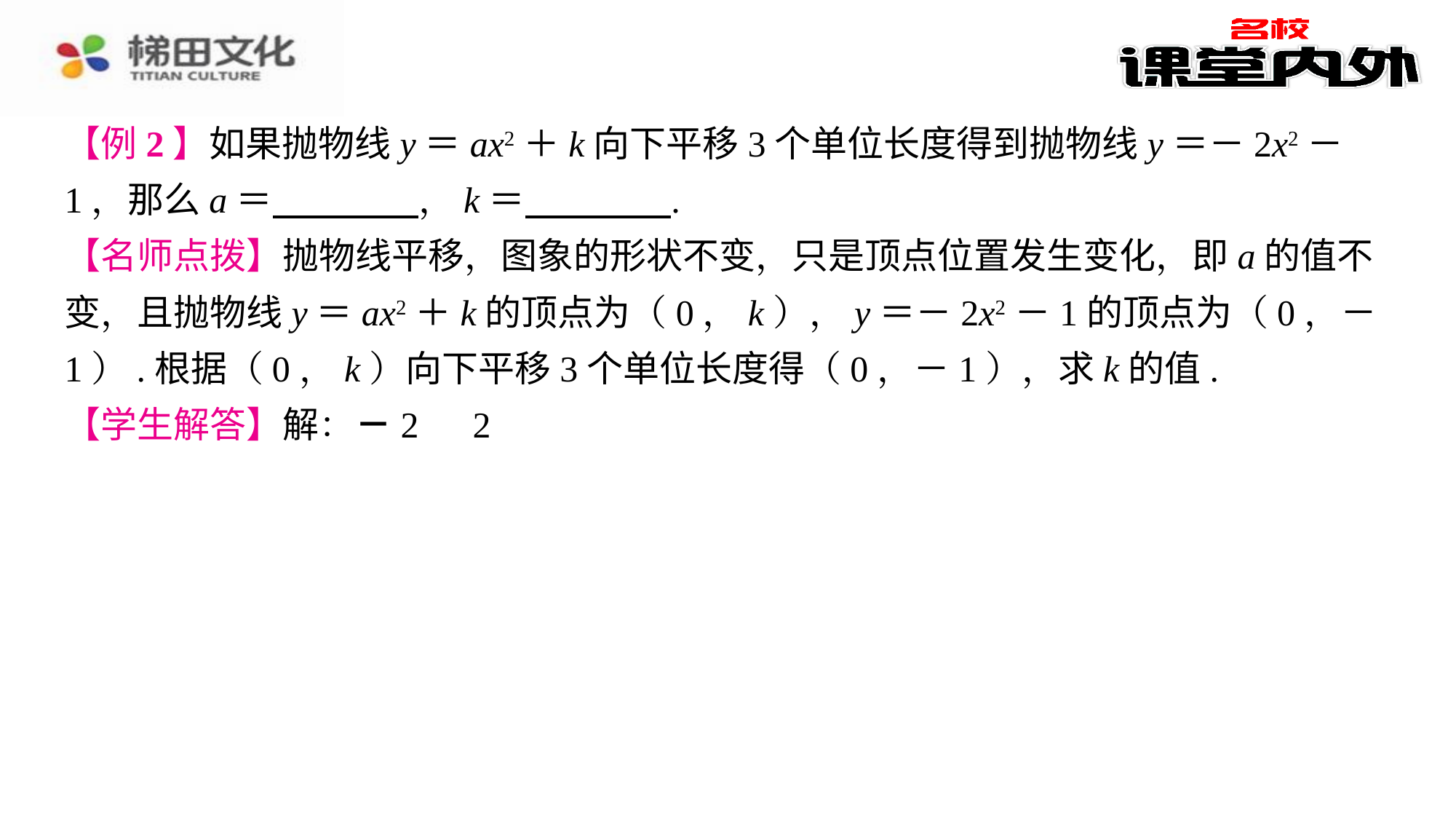

【例2】如果抛物线y＝ax2＋k向下平移3个单位长度得到抛物线y＝－2x2－1，那么a＝ 　　　　⁠，k＝ 　　　　⁠.
【名师点拨】抛物线平移，图象的形状不变，只是顶点位置发生变化，即a的值不变，且抛物线y＝ax2＋k的顶点为（0，k），y＝－2x2－1的顶点为（0，－1）.根据（0，k）向下平移3个单位长度得（0，－1），求k的值.
【学生解答】解：－2　2